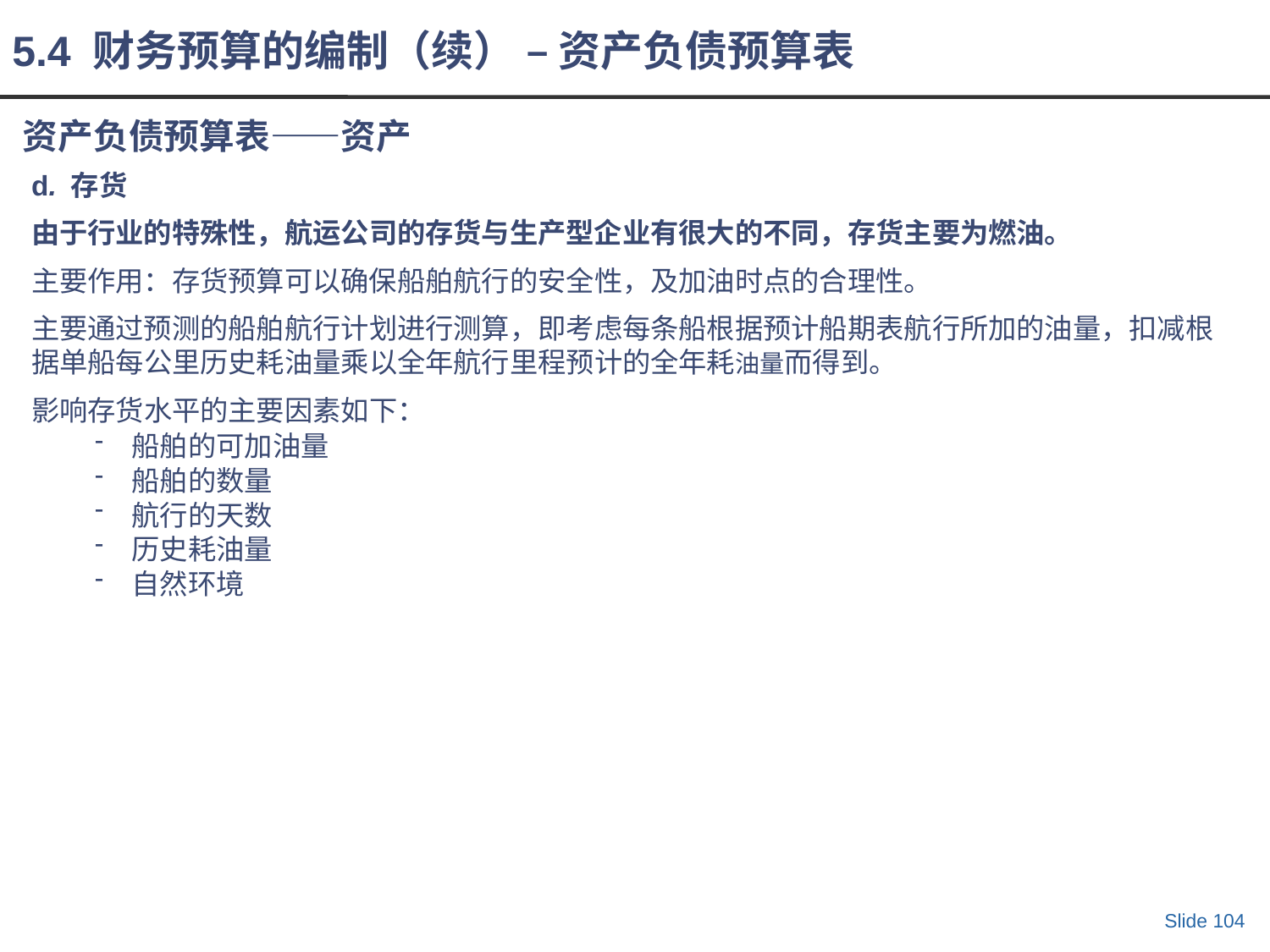

5.4 财务预算的编制（续） – 资产负债预算表

# 资产负债预算表——资产
d. 存货
由于行业的特殊性，航运公司的存货与生产型企业有很大的不同，存货主要为燃油。
主要作用：存货预算可以确保船舶航行的安全性，及加油时点的合理性。
主要通过预测的船舶航行计划进行测算，即考虑每条船根据预计船期表航行所加的油量，扣减根据单船每公里历史耗油量乘以全年航行里程预计的全年耗油量而得到。
影响存货水平的主要因素如下：
船舶的可加油量
船舶的数量
航行的天数
历史耗油量
自然环境
Slide 104